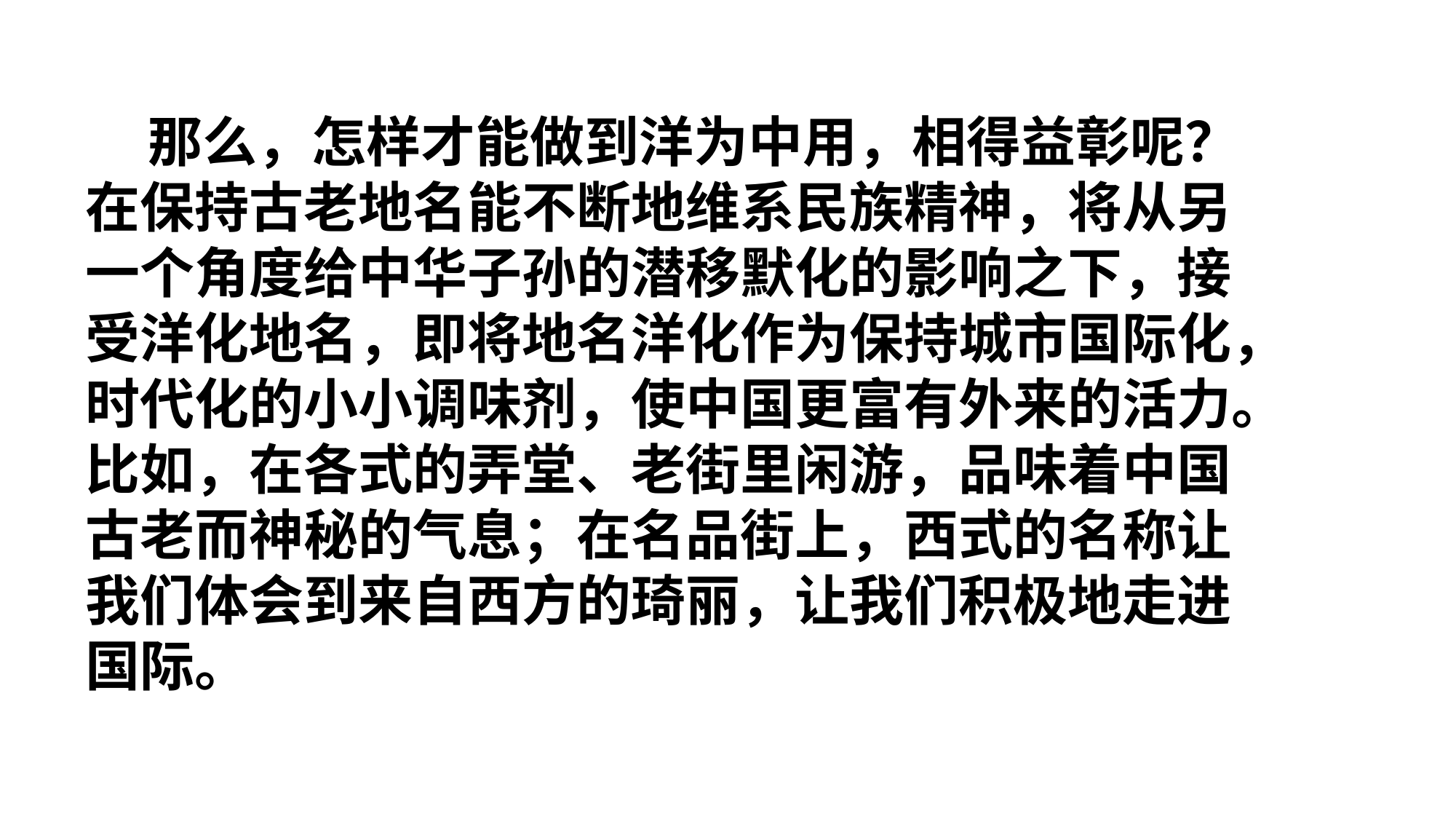

那么，怎样才能做到洋为中用，相得益彰呢？在保持古老地名能不断地维系民族精神，将从另一个角度给中华子孙的潜移默化的影响之下，接受洋化地名，即将地名洋化作为保持城市国际化，时代化的小小调味剂，使中国更富有外来的活力。比如，在各式的弄堂、老街里闲游，品味着中国古老而神秘的气息；在名品街上，西式的名称让我们体会到来自西方的琦丽，让我们积极地走进国际。